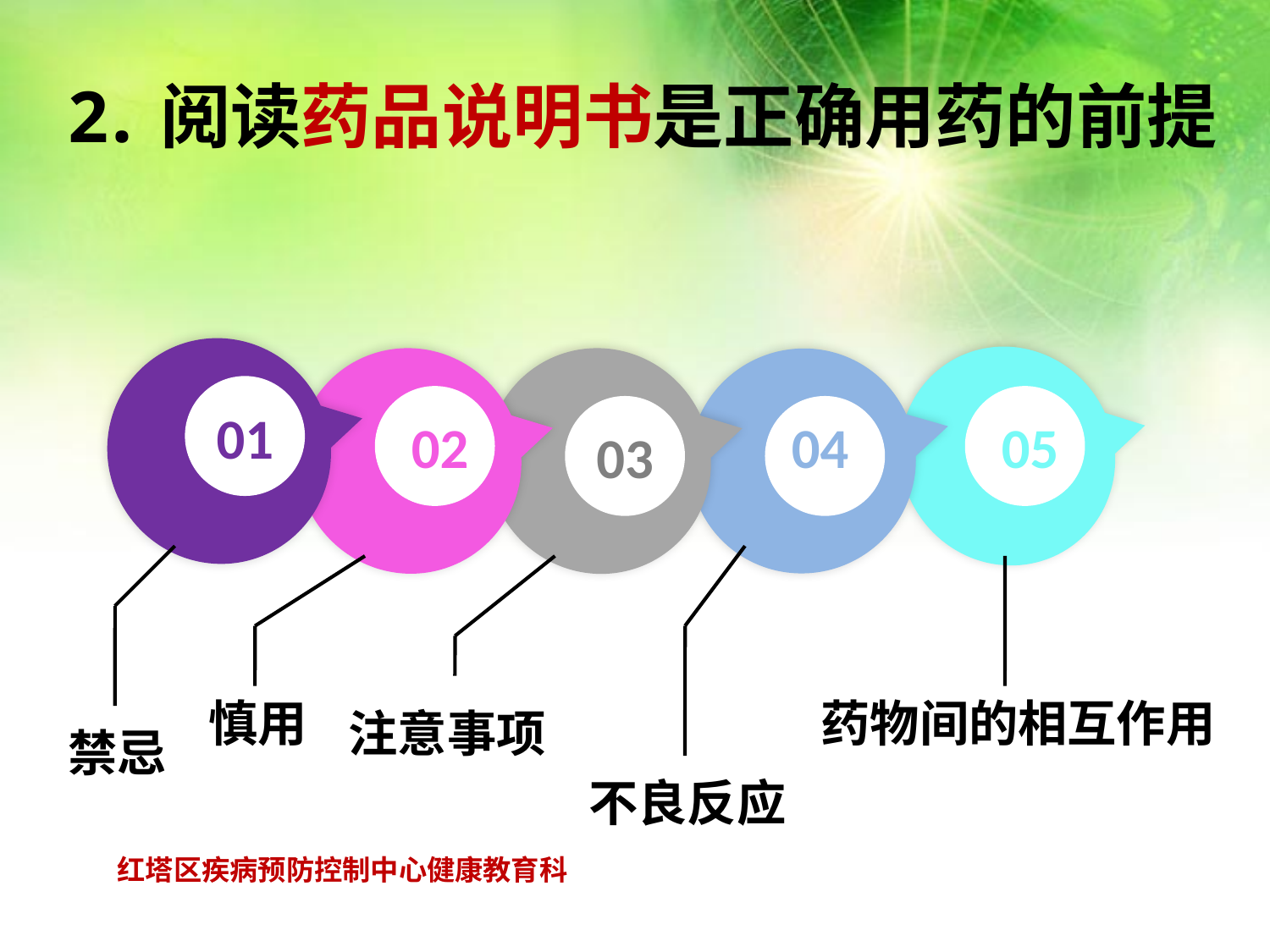

2.阅读药品说明书是正确用药的前提

01

02

05

03

04
慎用
药物间的相互作用
注意事项
禁忌
不良反应
红塔区疾病预防控制中心健康教育科